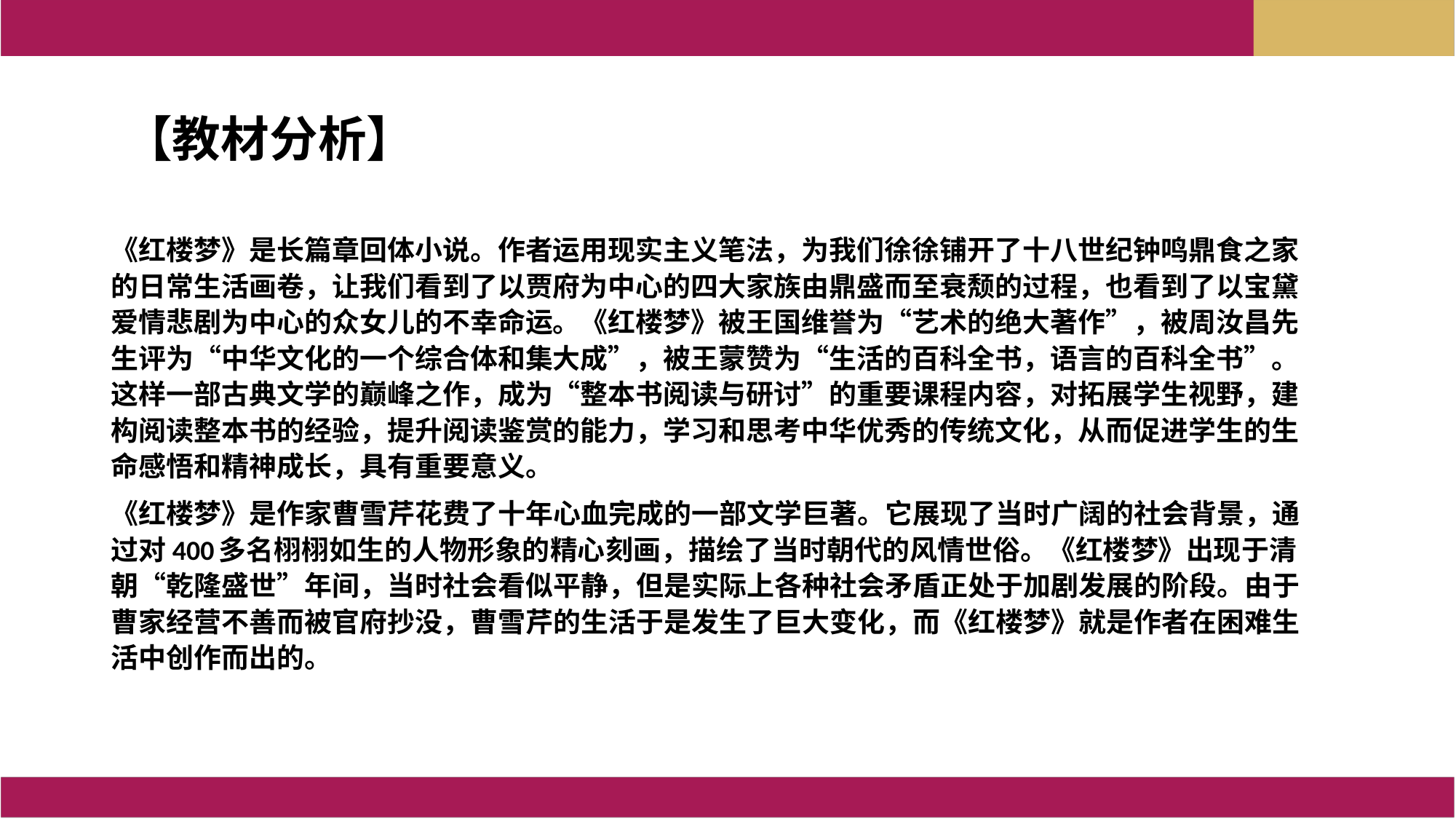

【教材分析】
《红楼梦》是长篇章回体小说。作者运用现实主义笔法，为我们徐徐铺开了十八世纪钟鸣鼎食之家的日常生活画卷，让我们看到了以贾府为中心的四大家族由鼎盛而至衰颓的过程，也看到了以宝黛爱情悲剧为中心的众女儿的不幸命运。《红楼梦》被王国维誉为“艺术的绝大著作”，被周汝昌先生评为“中华文化的一个综合体和集大成”，被王蒙赞为“生活的百科全书，语言的百科全书”。这样一部古典文学的巅峰之作，成为“整本书阅读与研讨”的重要课程内容，对拓展学生视野，建构阅读整本书的经验，提升阅读鉴赏的能力，学习和思考中华优秀的传统文化，从而促进学生的生命感悟和精神成长，具有重要意义。
《红楼梦》是作家曹雪芹花费了十年心血完成的一部文学巨著。它展现了当时广阔的社会背景，通过对400多名栩栩如生的人物形象的精心刻画，描绘了当时朝代的风情世俗。《红楼梦》出现于清朝“乾隆盛世”年间，当时社会看似平静，但是实际上各种社会矛盾正处于加剧发展的阶段。由于曹家经营不善而被官府抄没，曹雪芹的生活于是发生了巨大变化，而《红楼梦》就是作者在困难生活中创作而出的。